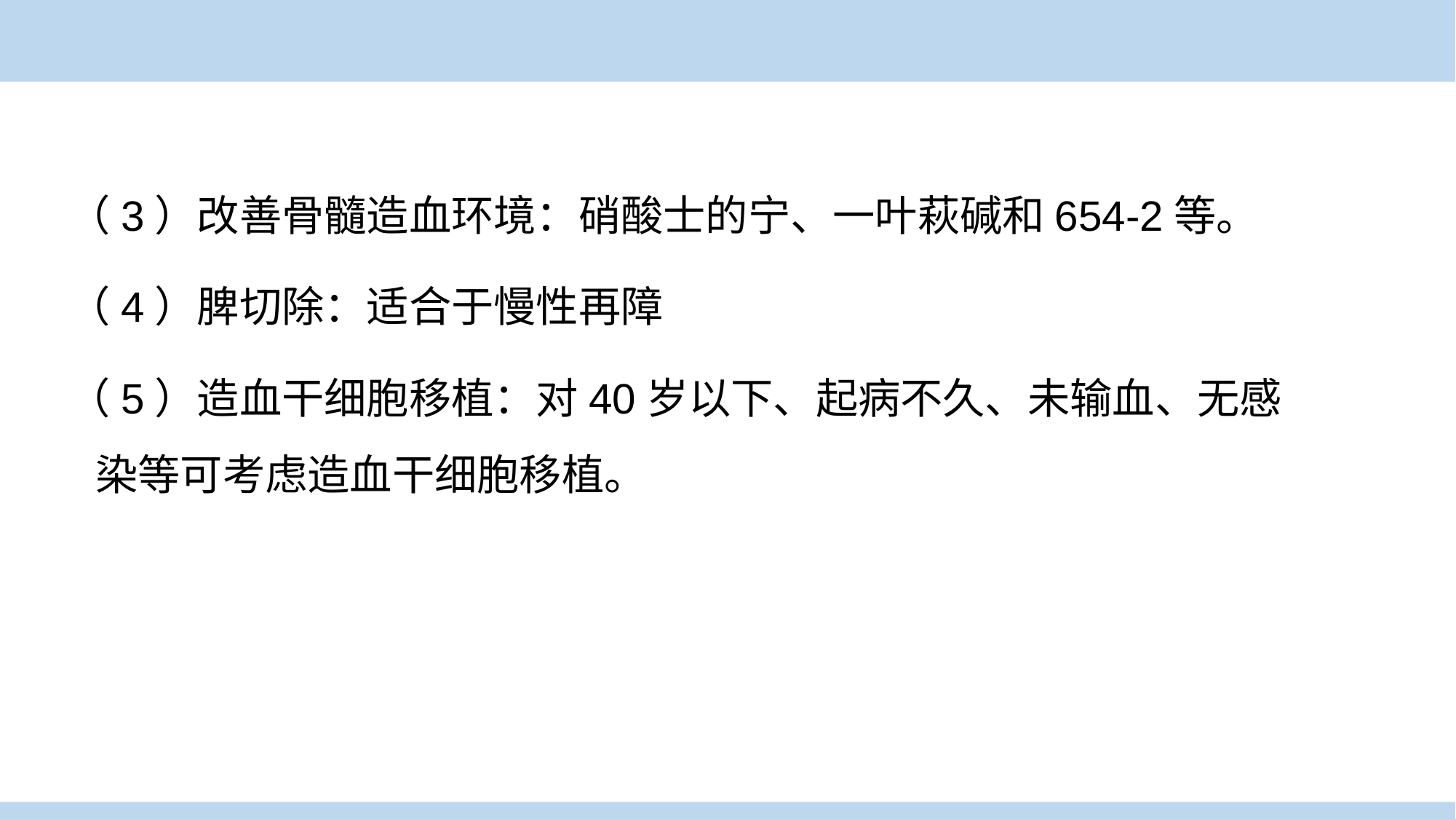

（3）改善骨髓造血环境：硝酸士的宁、一叶萩碱和654-2等。
（4）脾切除：适合于慢性再障
（5）造血干细胞移植：对40岁以下、起病不久、未输血、无感染等可考虑造血干细胞移植。